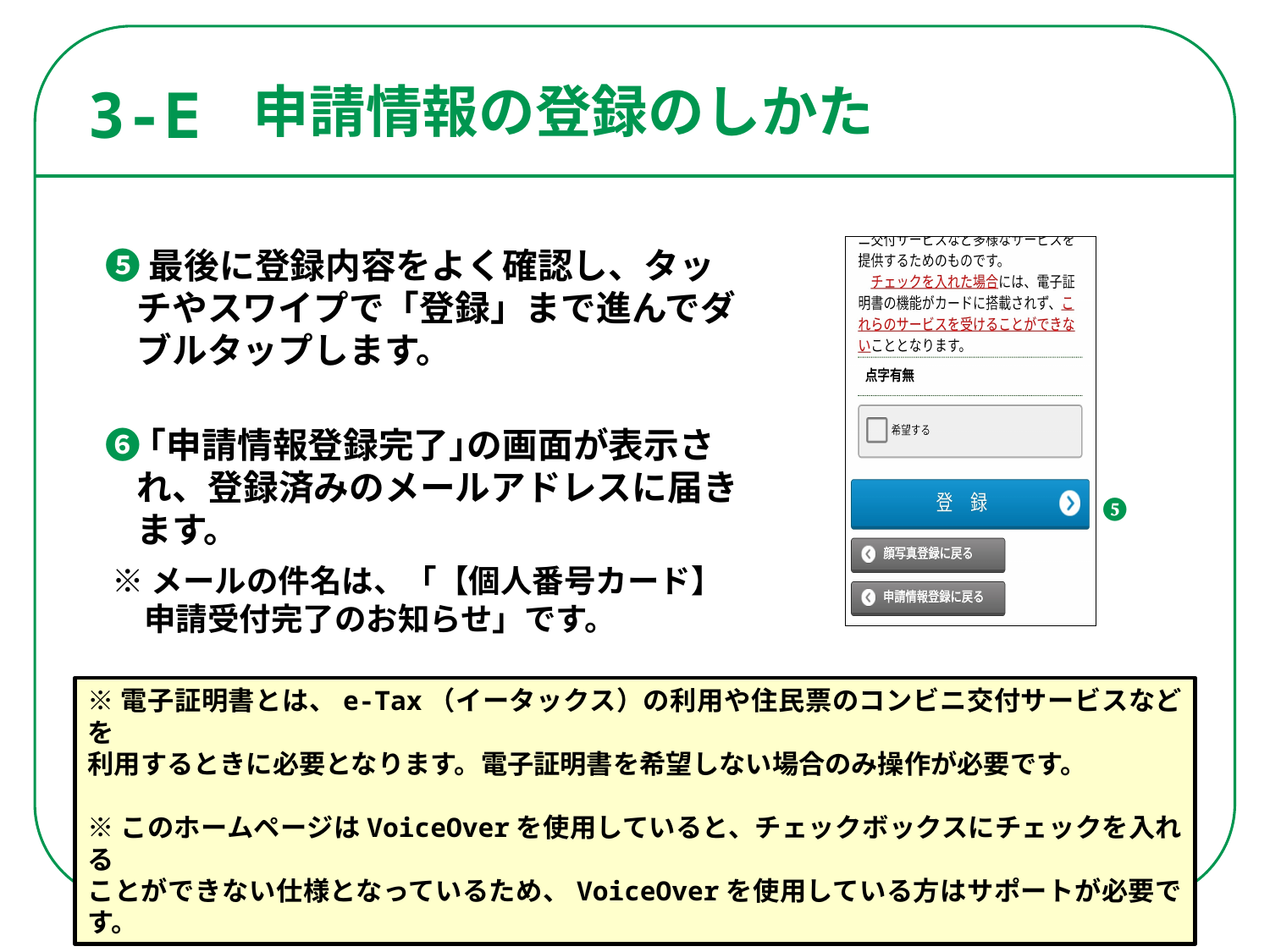

3-E
# 申請情報の登録のしかた

❺最後に登録内容をよく確認し、タッチやスワイプで「登録」まで進んでダブルタップします。

❻｢申請情報登録完了｣の画面が表示され、登録済みのメールアドレスに届きます。
 ※メールの件名は、「【個人番号カード】
　 申請受付完了のお知らせ」です。
❺
※電子証明書とは、e-Tax（イータックス）の利用や住民票のコンビニ交付サービスなどを
利用するときに必要となります。電子証明書を希望しない場合のみ操作が必要です。

※このホームページはVoiceOverを使用していると、チェックボックスにチェックを入れる
ことができない仕様となっているため、VoiceOverを使用している方はサポートが必要です。